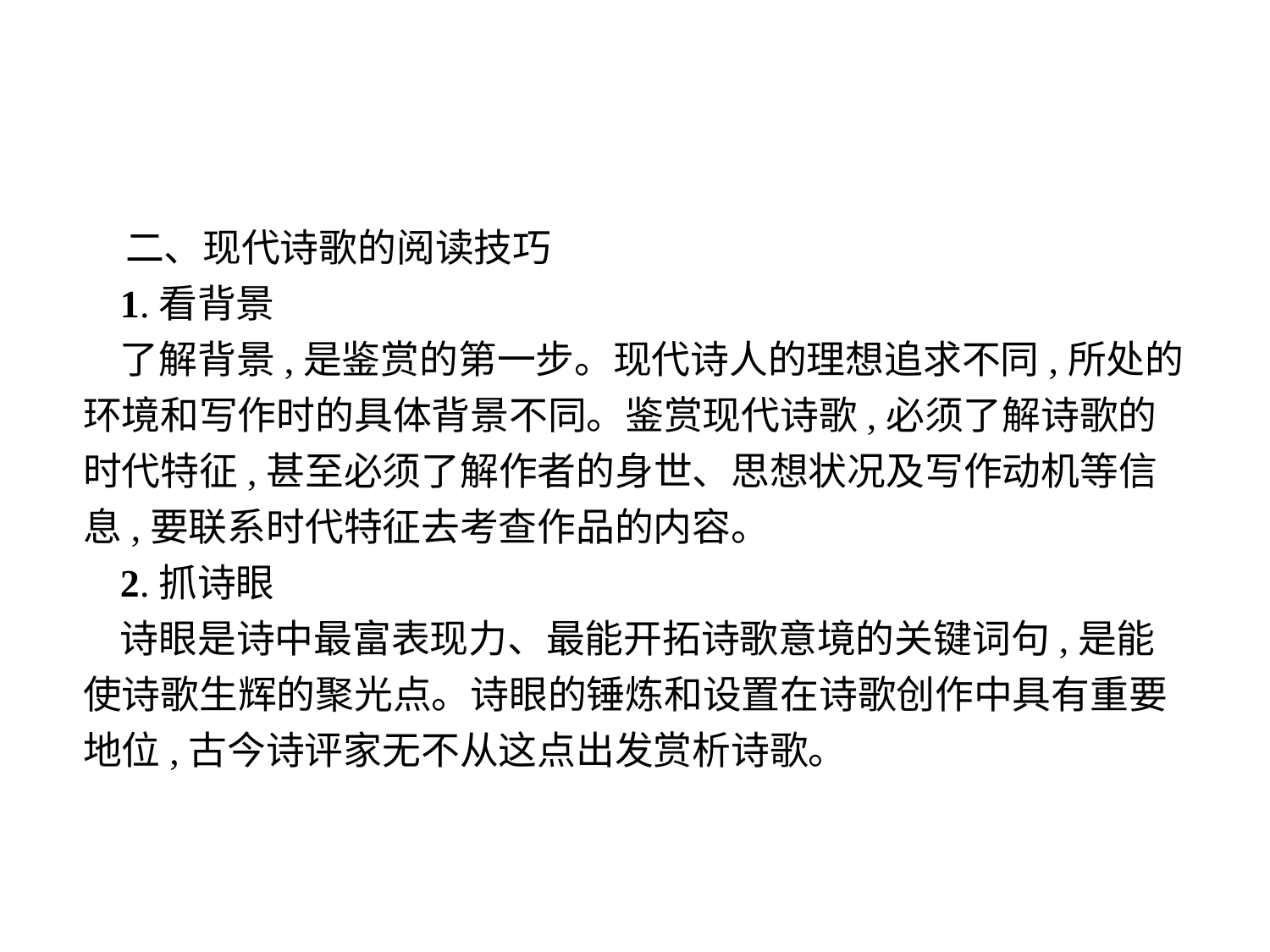

二、现代诗歌的阅读技巧
1.看背景
了解背景,是鉴赏的第一步。现代诗人的理想追求不同,所处的环境和写作时的具体背景不同。鉴赏现代诗歌,必须了解诗歌的时代特征,甚至必须了解作者的身世、思想状况及写作动机等信息,要联系时代特征去考查作品的内容。
2.抓诗眼
诗眼是诗中最富表现力、最能开拓诗歌意境的关键词句,是能使诗歌生辉的聚光点。诗眼的锤炼和设置在诗歌创作中具有重要地位,古今诗评家无不从这点出发赏析诗歌。
-7-